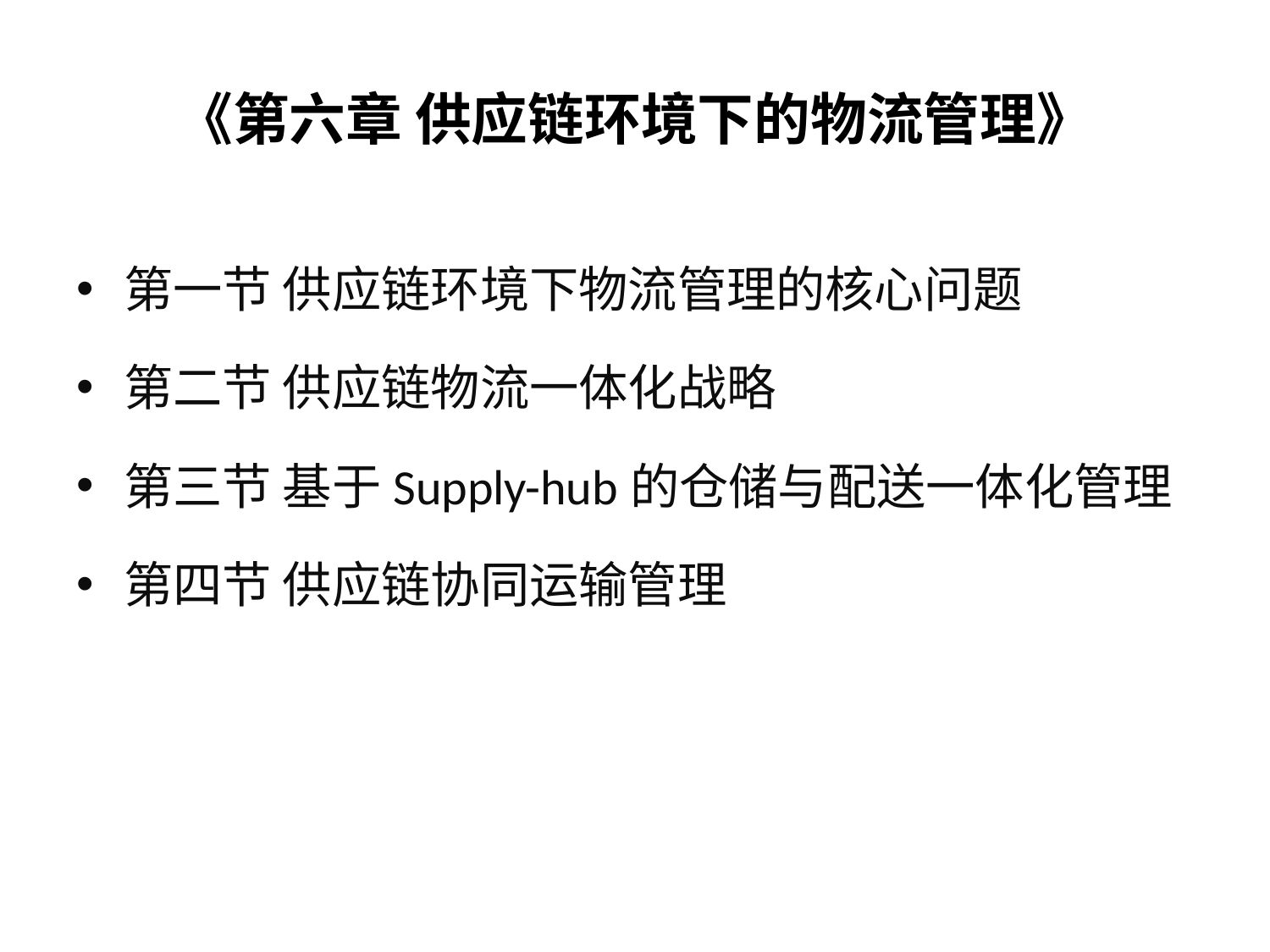

# 《第六章 供应链环境下的物流管理》
第一节 供应链环境下物流管理的核心问题
第二节 供应链物流一体化战略
第三节 基于Supply-hub的仓储与配送一体化管理
第四节 供应链协同运输管理